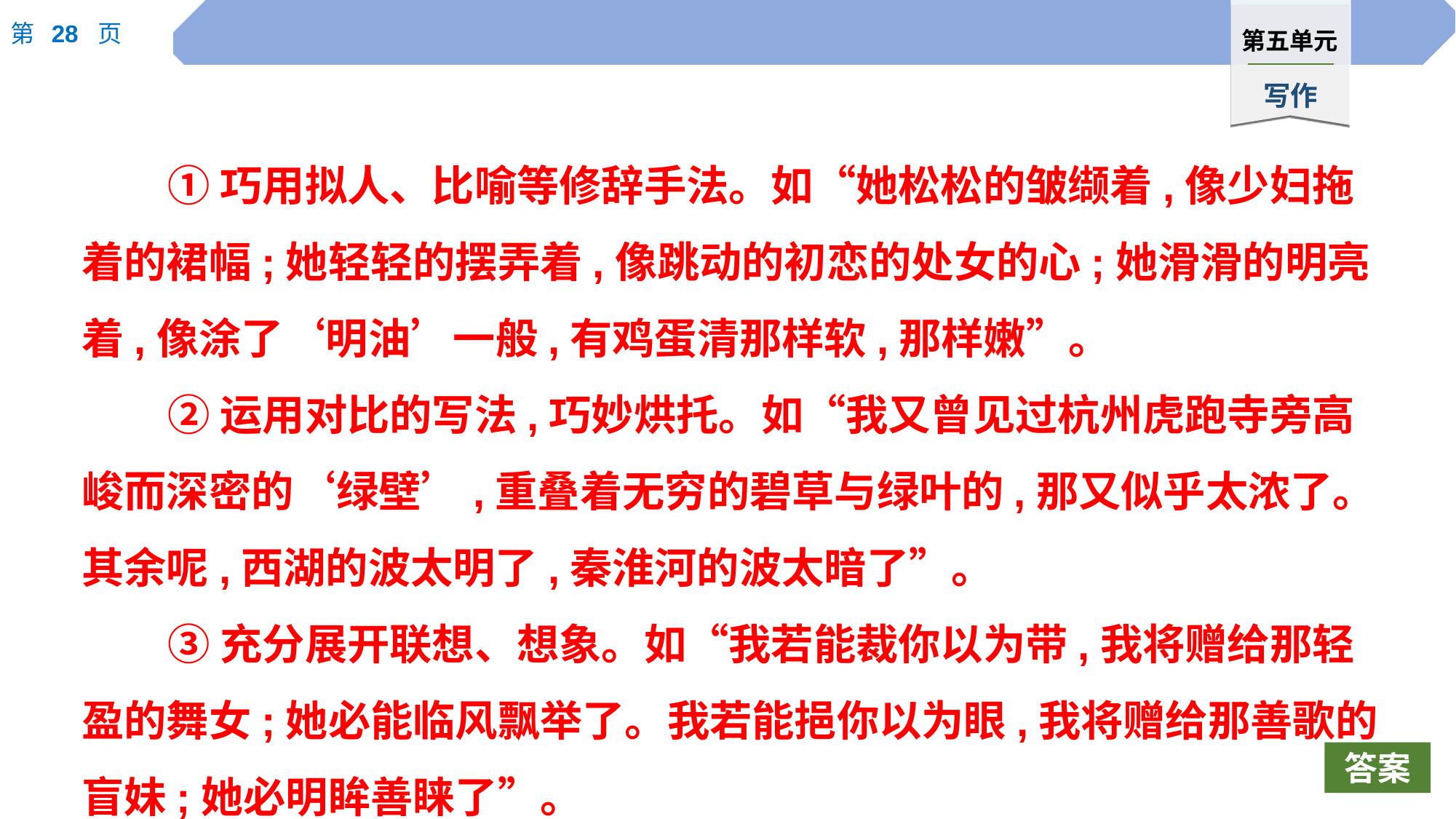

①巧用拟人、比喻等修辞手法。如“她松松的皱缬着,像少妇拖着的裙幅;她轻轻的摆弄着,像跳动的初恋的处女的心;她滑滑的明亮着,像涂了‘明油’一般,有鸡蛋清那样软,那样嫩”。
②运用对比的写法,巧妙烘托。如“我又曾见过杭州虎跑寺旁高峻而深密的‘绿壁’,重叠着无穷的碧草与绿叶的,那又似乎太浓了。其余呢,西湖的波太明了,秦淮河的波太暗了”。
③充分展开联想、想象。如“我若能裁你以为带,我将赠给那轻盈的舞女;她必能临风飘举了。我若能挹你以为眼,我将赠给那善歌的盲妹;她必明眸善睐了”。
答案